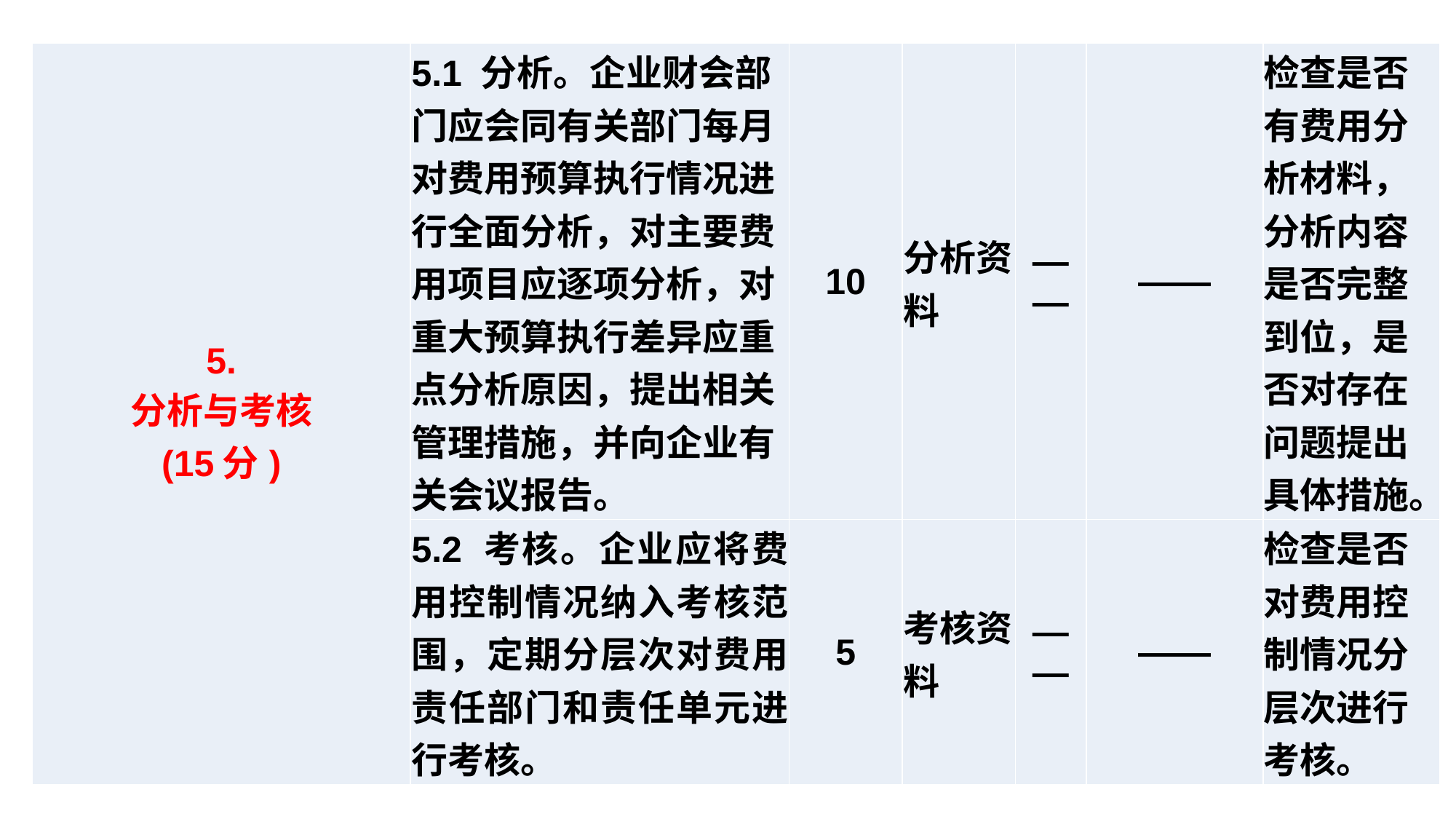

| 5. 分析与考核 (15分) | 5.1 分析。企业财会部门应会同有关部门每月对费用预算执行情况进行全面分析，对主要费用项目应逐项分析，对重大预算执行差异应重点分析原因，提出相关管理措施，并向企业有关会议报告。 | 10 | 分析资料 | —— | —— | 检查是否有费用分析材料，分析内容是否完整到位，是否对存在问题提出具体措施。 |
| --- | --- | --- | --- | --- | --- | --- |
|  | 5.2 考核。企业应将费用控制情况纳入考核范围，定期分层次对费用责任部门和责任单元进行考核。 | 5 | 考核资料 | —— | —— | 检查是否对费用控制情况分层次进行考核。 |